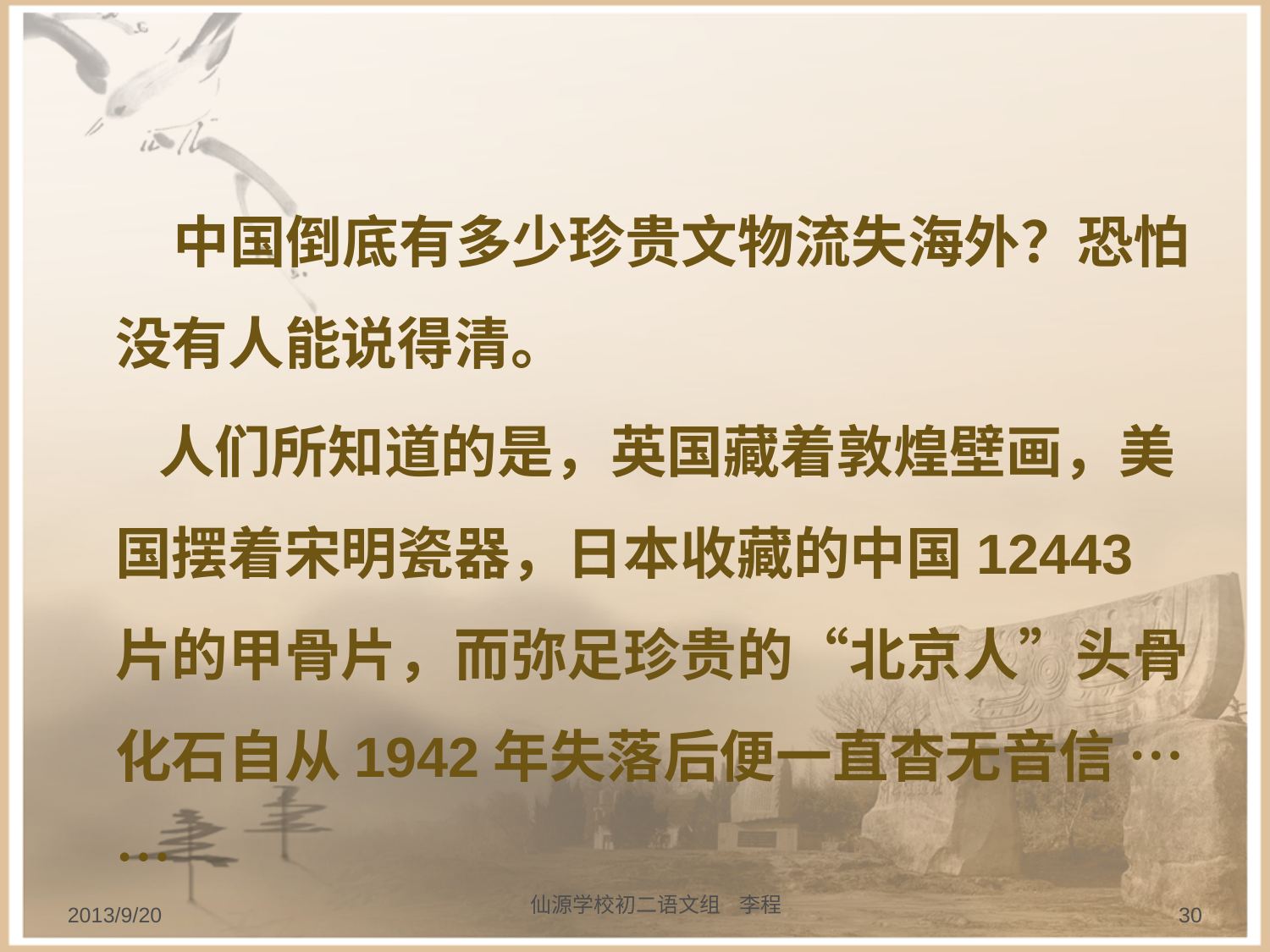

中国倒底有多少珍贵文物流失海外？恐怕没有人能说得清。
      人们所知道的是，英国藏着敦煌壁画，美国摆着宋明瓷器，日本收藏的中国12443片的甲骨片，而弥足珍贵的“北京人”头骨化石自从1942年失落后便一直杳无音信 ……
仙源学校初二语文组    李程
2013/9/20
30